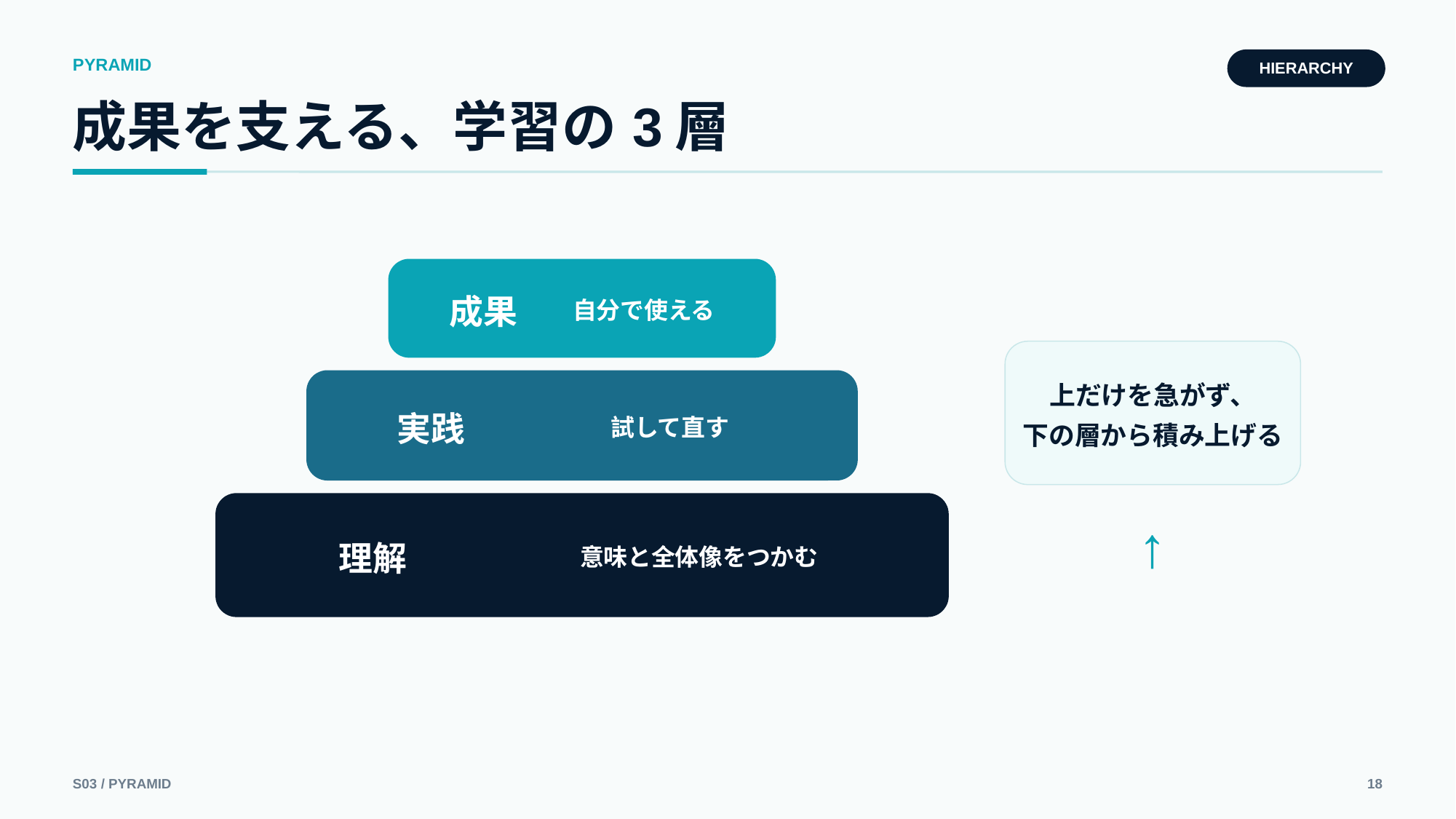

PYRAMID
HIERARCHY
成果を支える、学習の3層

成果
自分で使える
上だけを急がず、
下の層から積み上げる

実践
試して直す

理解
意味と全体像をつかむ
↑
S03 / PYRAMID
18